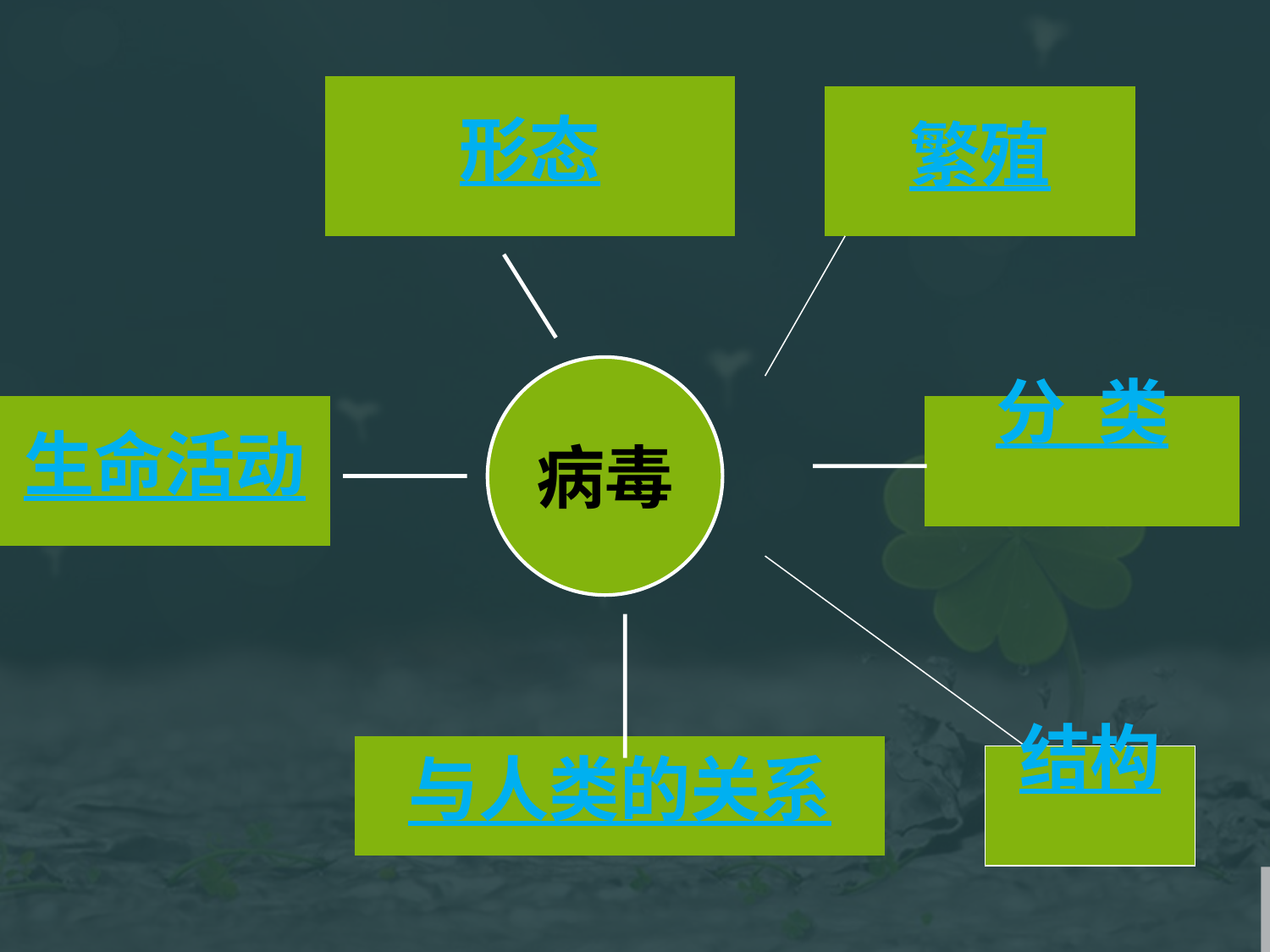

病毒
形态
繁殖

生命活动
分  类

与人类的关系
结构